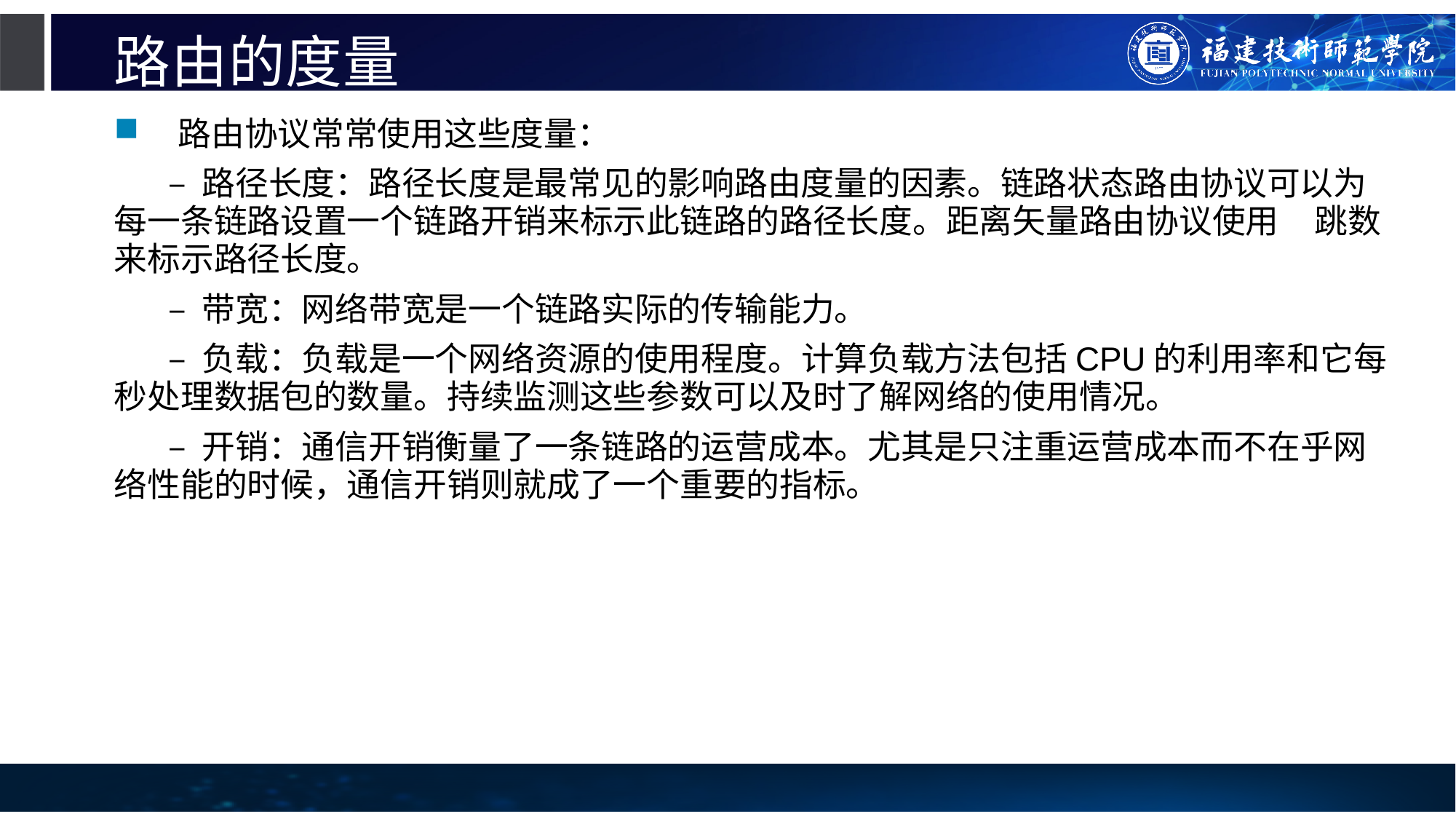

# 路由的度量
  路由协议常常使用这些度量：
– 路径长度：路径长度是最常见的影响路由度量的因素。链路状态路由协议可以为每一条链路设置一个链路开销来标示此链路的路径长度。距离矢量路由协议使用	跳数来标示路径长度。
– 带宽：网络带宽是一个链路实际的传输能力。
– 负载：负载是一个网络资源的使用程度。计算负载方法包括CPU的利用率和它每秒处理数据包的数量。持续监测这些参数可以及时了解网络的使用情况。
– 开销：通信开销衡量了一条链路的运营成本。尤其是只注重运营成本而不在乎网络性能的时候，通信开销则就成了一个重要的指标。